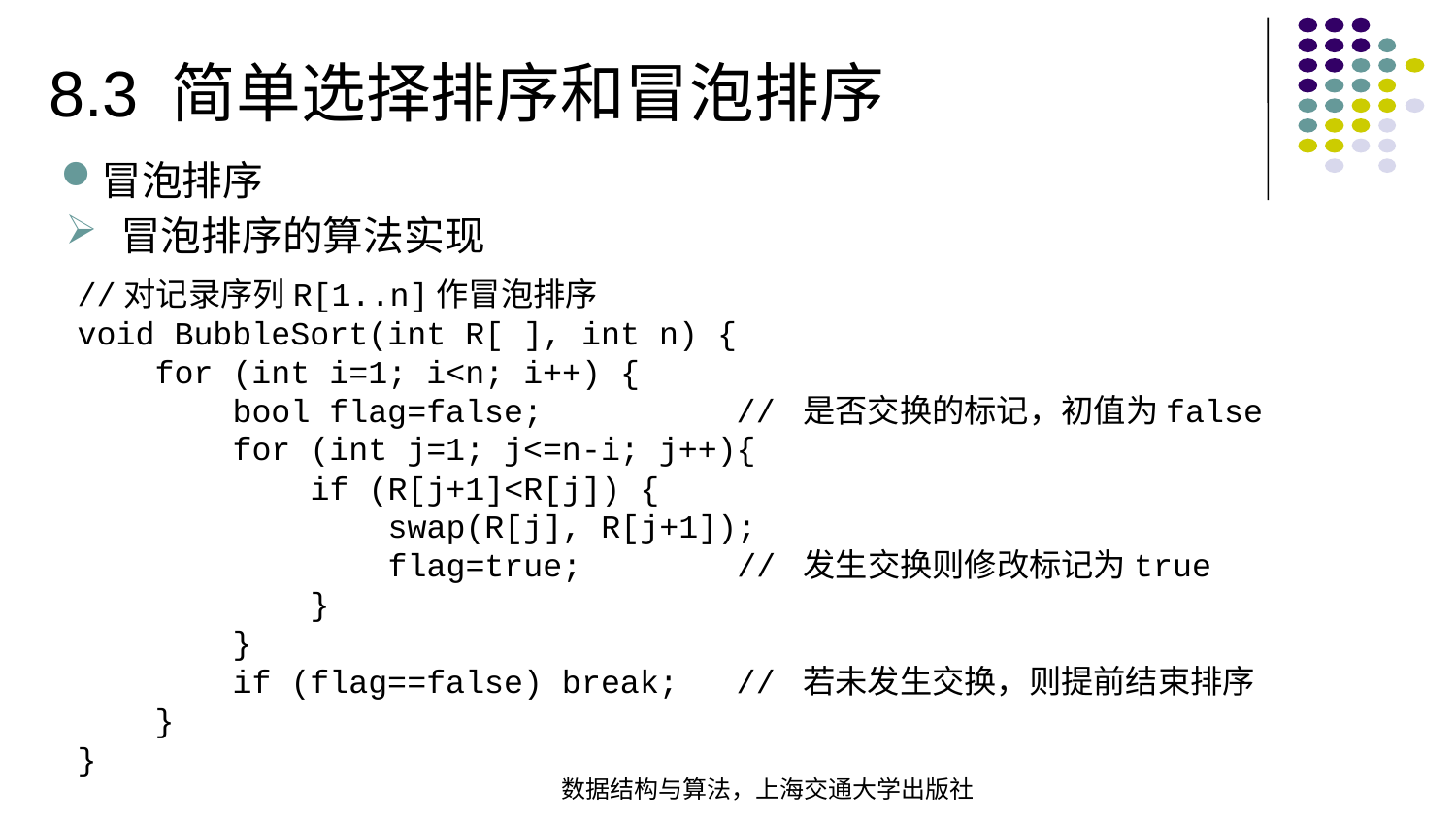

8.3 简单选择排序和冒泡排序
冒泡排序
冒泡排序的算法实现
//对记录序列R[1..n]作冒泡排序void BubbleSort(int R[ ], int n) {    for (int i=1; i<n; i++) {        bool flag=false;          // 是否交换的标记，初值为false        for (int j=1; j<=n-i; j++){            if (R[j+1]<R[j]) {                swap(R[j], R[j+1]);                flag=true;        // 发生交换则修改标记为true            }        }        if (flag==false) break;   // 若未发生交换，则提前结束排序    }
}